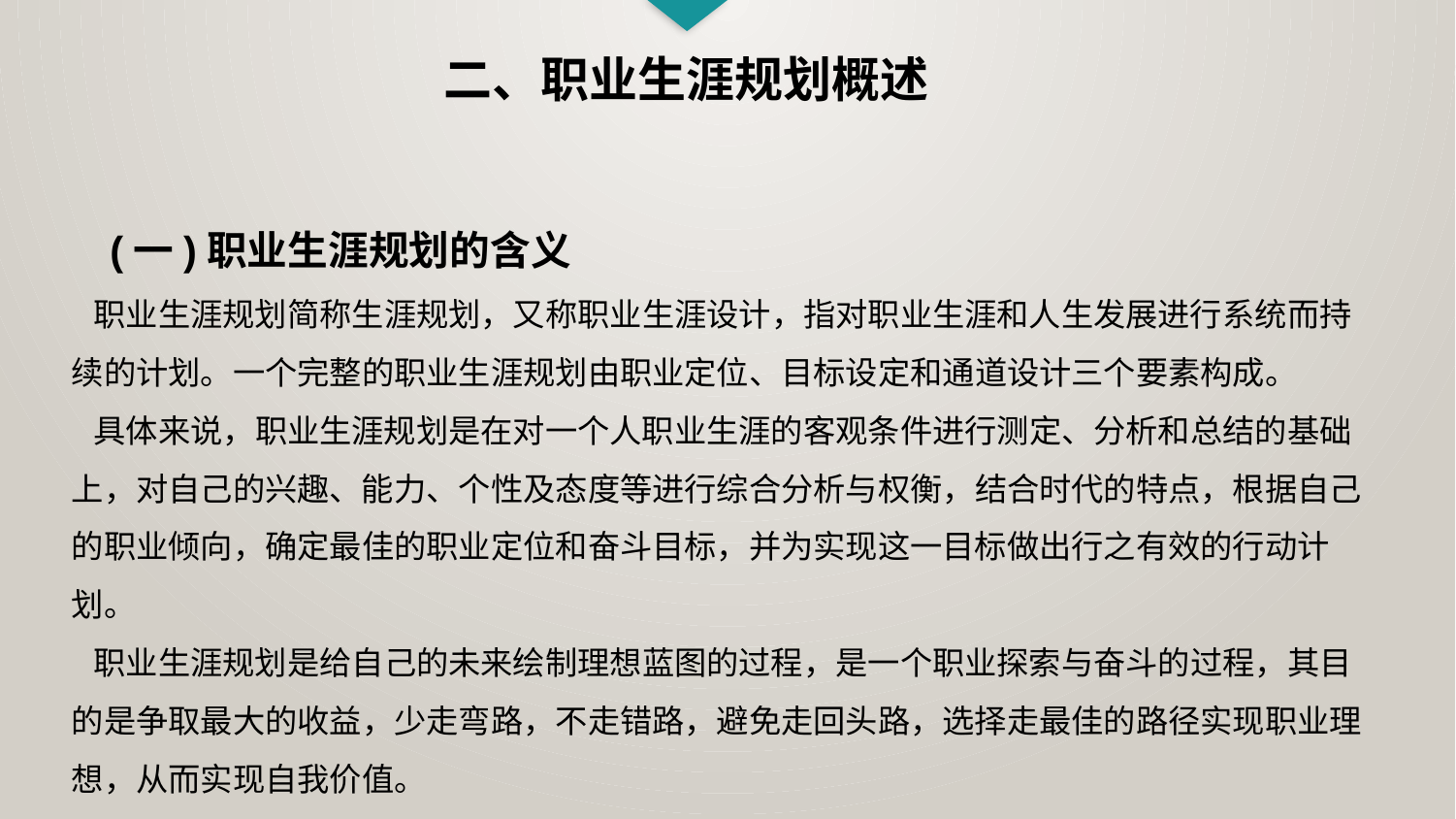

二、职业生涯规划概述
   (一)职业生涯规划的含义
  职业生涯规划简称生涯规划，又称职业生涯设计，指对职业生涯和人生发展进行系统而持续的计划。一个完整的职业生涯规划由职业定位、目标设定和通道设计三个要素构成。
  具体来说，职业生涯规划是在对一个人职业生涯的客观条件进行测定、分析和总结的基础上，对自己的兴趣、能力、个性及态度等进行综合分析与权衡，结合时代的特点，根据自己的职业倾向，确定最佳的职业定位和奋斗目标，并为实现这一目标做出行之有效的行动计划。
  职业生涯规划是给自己的未来绘制理想蓝图的过程，是一个职业探索与奋斗的过程，其目的是争取最大的收益，少走弯路，不走错路，避免走回头路，选择走最佳的路径实现职业理想，从而实现自我价值。
27